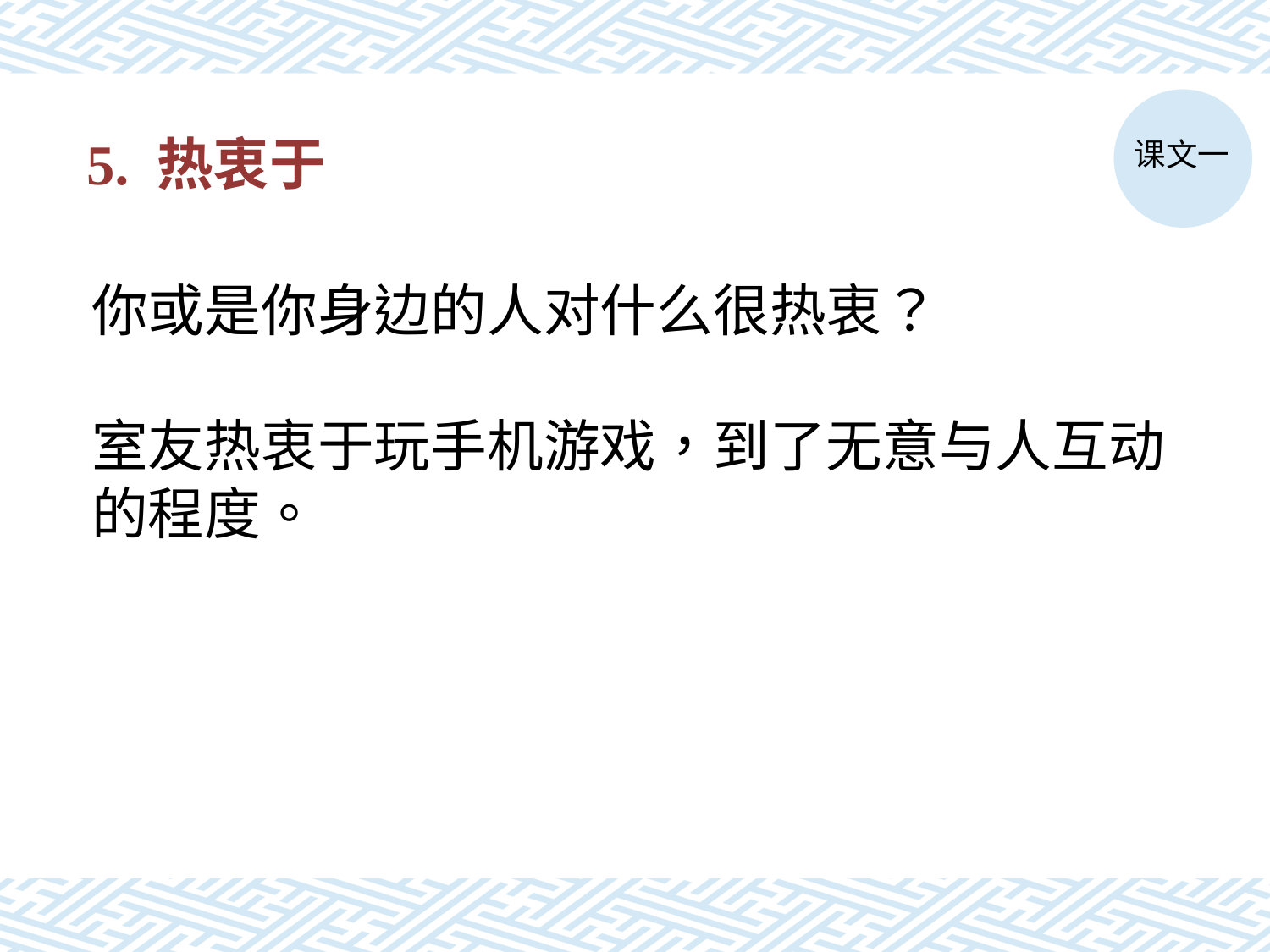

课文一
# 5. 热衷于
你或是你身边的人对什么很热衷？

室友热衷于玩手机游戏，到了无意与人互动的程度。